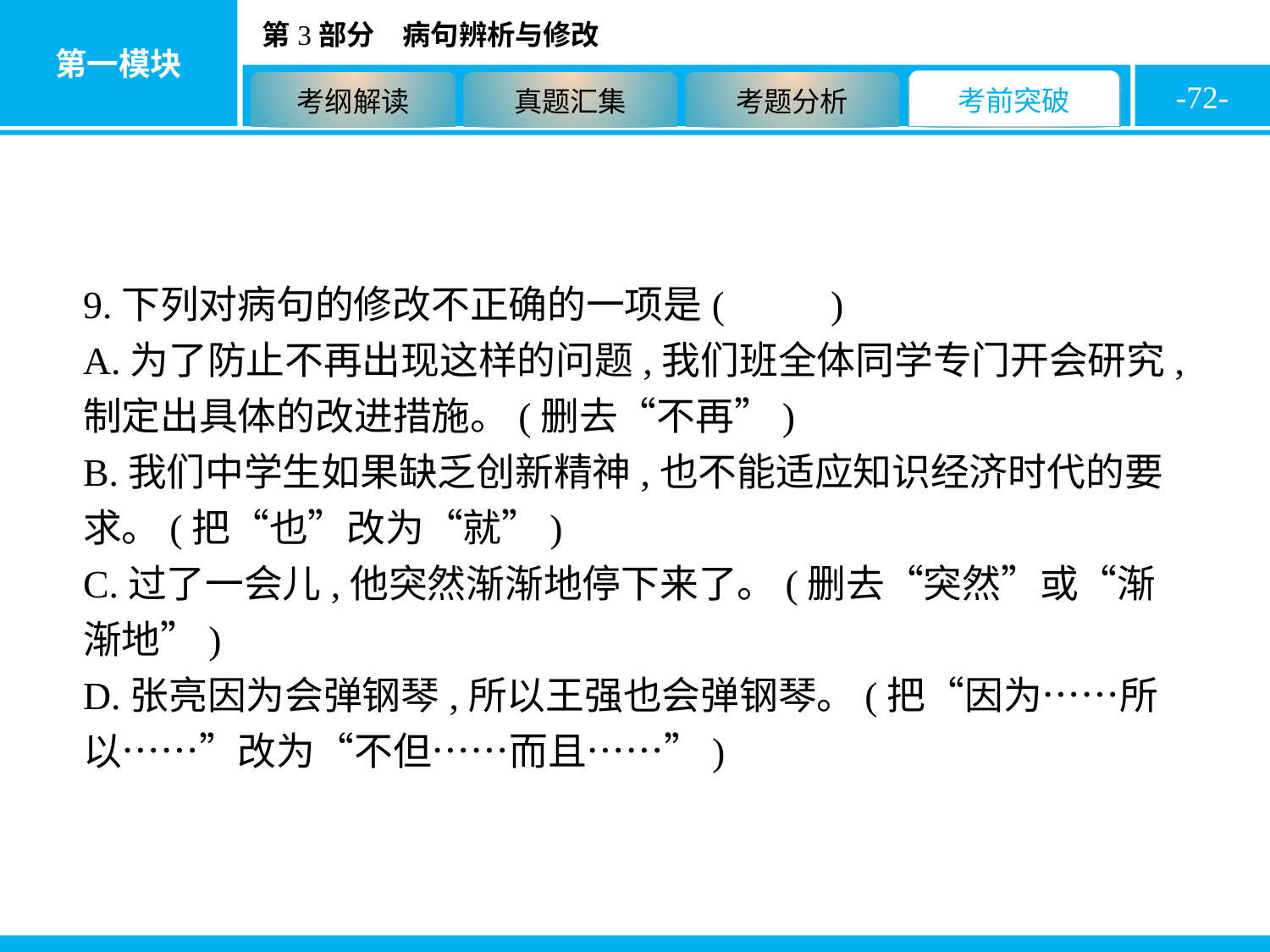

-72-
9.下列对病句的修改不正确的一项是(    D    )
A.为了防止不再出现这样的问题,我们班全体同学专门开会研究,制定出具体的改进措施。(删去“不再”)
B.我们中学生如果缺乏创新精神,也不能适应知识经济时代的要求。(把“也”改为“就”)
C.过了一会儿,他突然渐渐地停下来了。(删去“突然”或“渐渐地”)
D.张亮因为会弹钢琴,所以王强也会弹钢琴。(把“因为……所以……”改为“不但……而且……”)